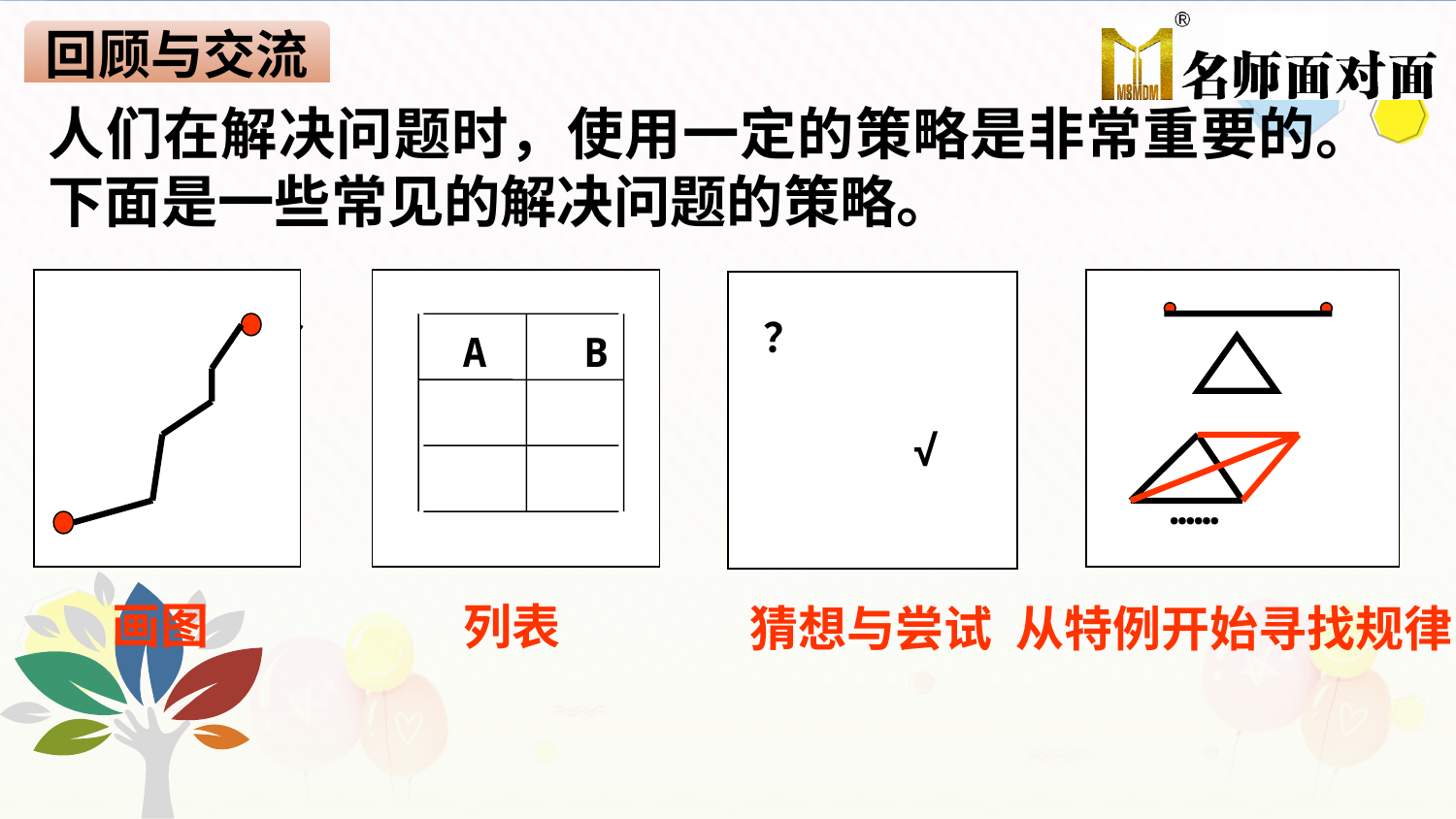

回顾与交流
人们在解决问题时，使用一定的策略是非常重要的。下面是一些常见的解决问题的策略。

A    B

……

？
√
画图
列表
猜想与尝试
从特例开始寻找规律